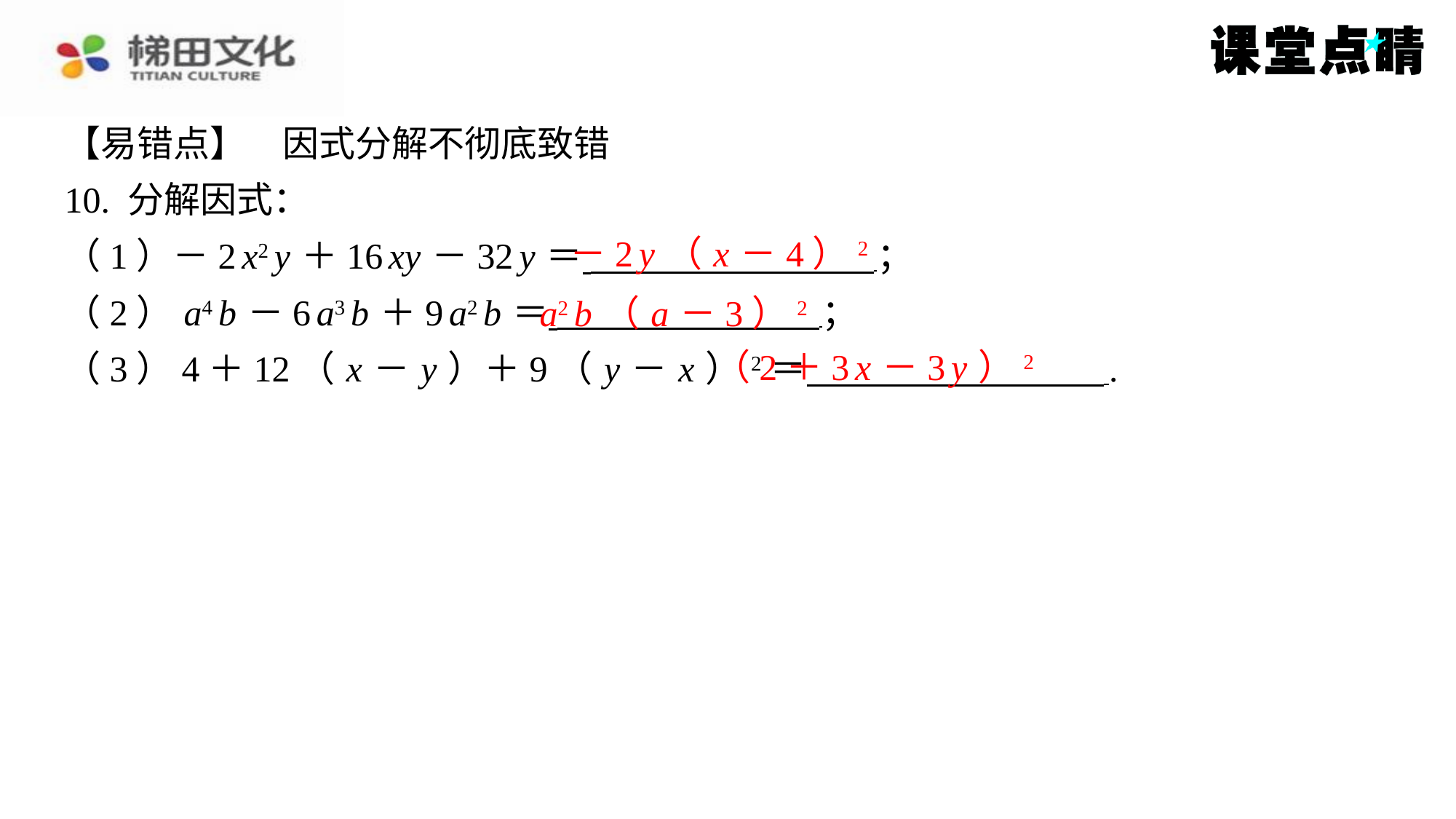

【易错点】　因式分解不彻底致错
10. 分解因式：
（1）－2 x2 y ＋16 xy －32 y ＝                                            ⁠；
（2） a4 b －6 a3 b ＋9 a2 b ＝                                         ⁠；
（3）4＋12（ x － y ）＋9（ y － x ）2＝                                             ⁠.
－2 y （ x －4）2
a2 b （ a －3）2
（2＋3 x －3 y ）2